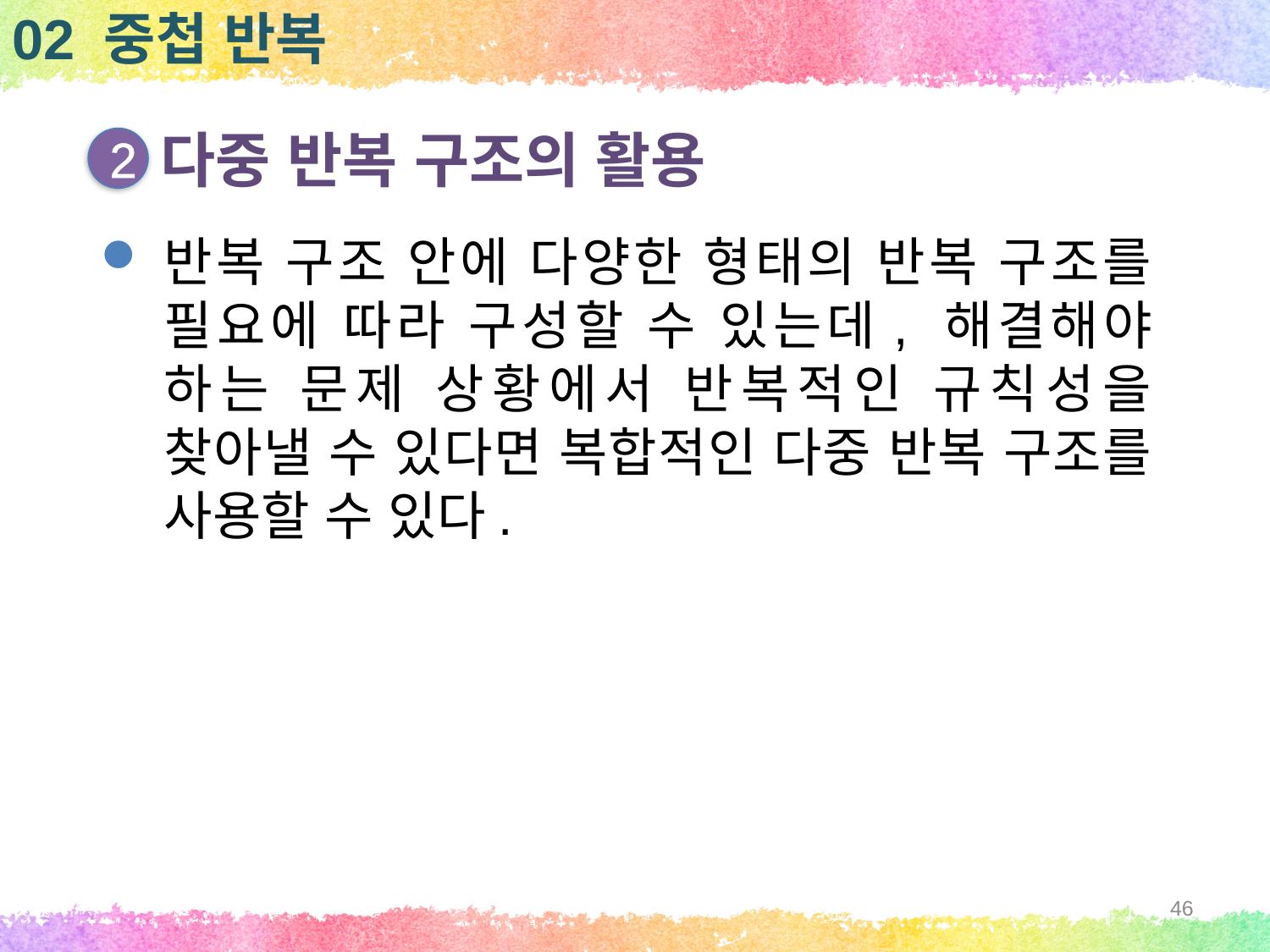

02 중첩 반복
다중 반복 구조의 활용
2
반복 구조 안에 다양한 형태의 반복 구조를 필요에 따라 구성할 수 있는데, 해결해야 하는 문제 상황에서 반복적인 규칙성을 찾아낼 수 있다면 복합적인 다중 반복 구조를 사용할 수 있다.
46